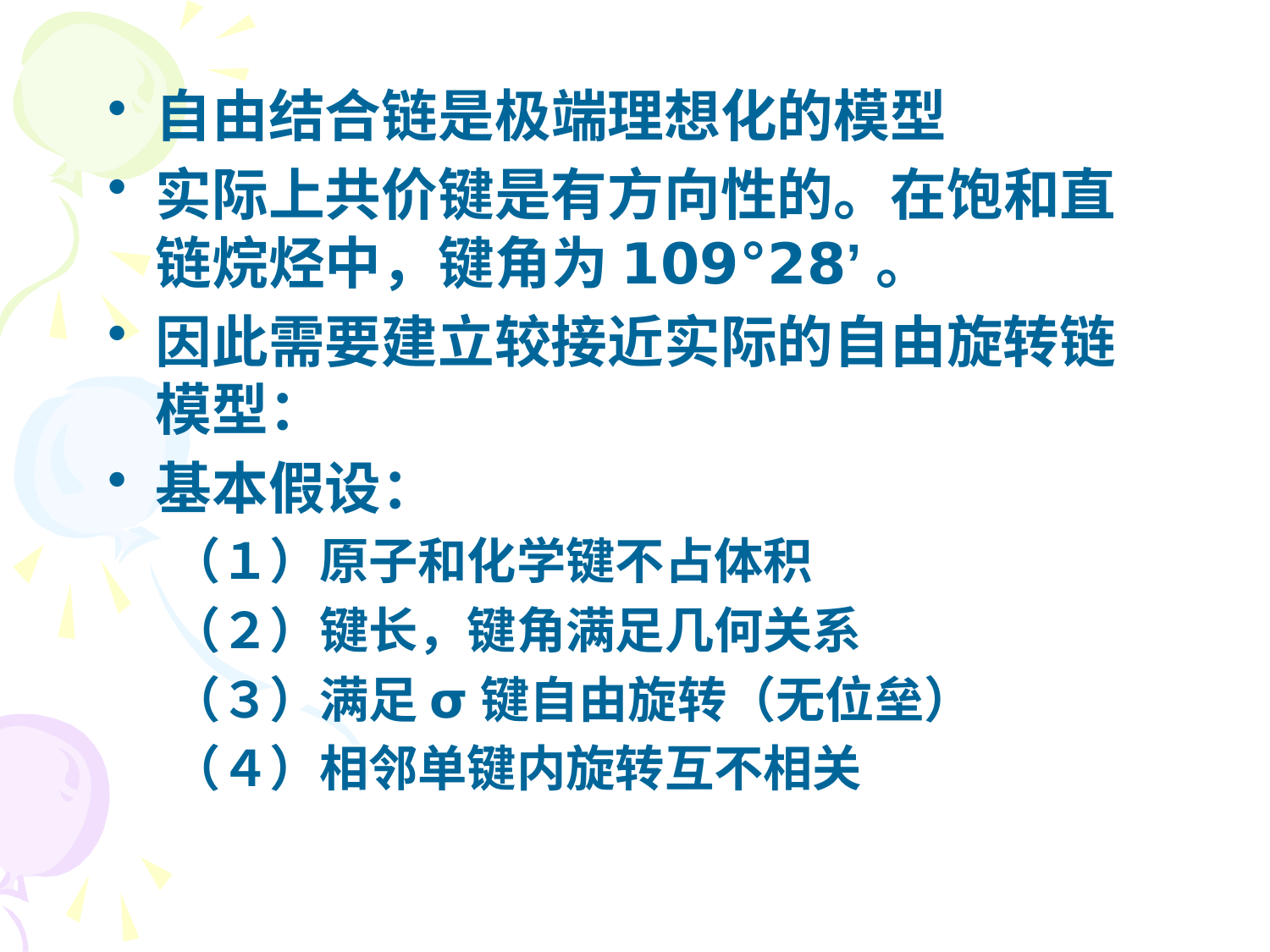

自由结合链是极端理想化的模型
实际上共价键是有方向性的。在饱和直链烷烃中，键角为109°28’。
因此需要建立较接近实际的自由旋转链模型：
基本假设：
（１）原子和化学键不占体积
（２）键长，键角满足几何关系
（３）满足σ键自由旋转（无位垒）
（４）相邻单键内旋转互不相关